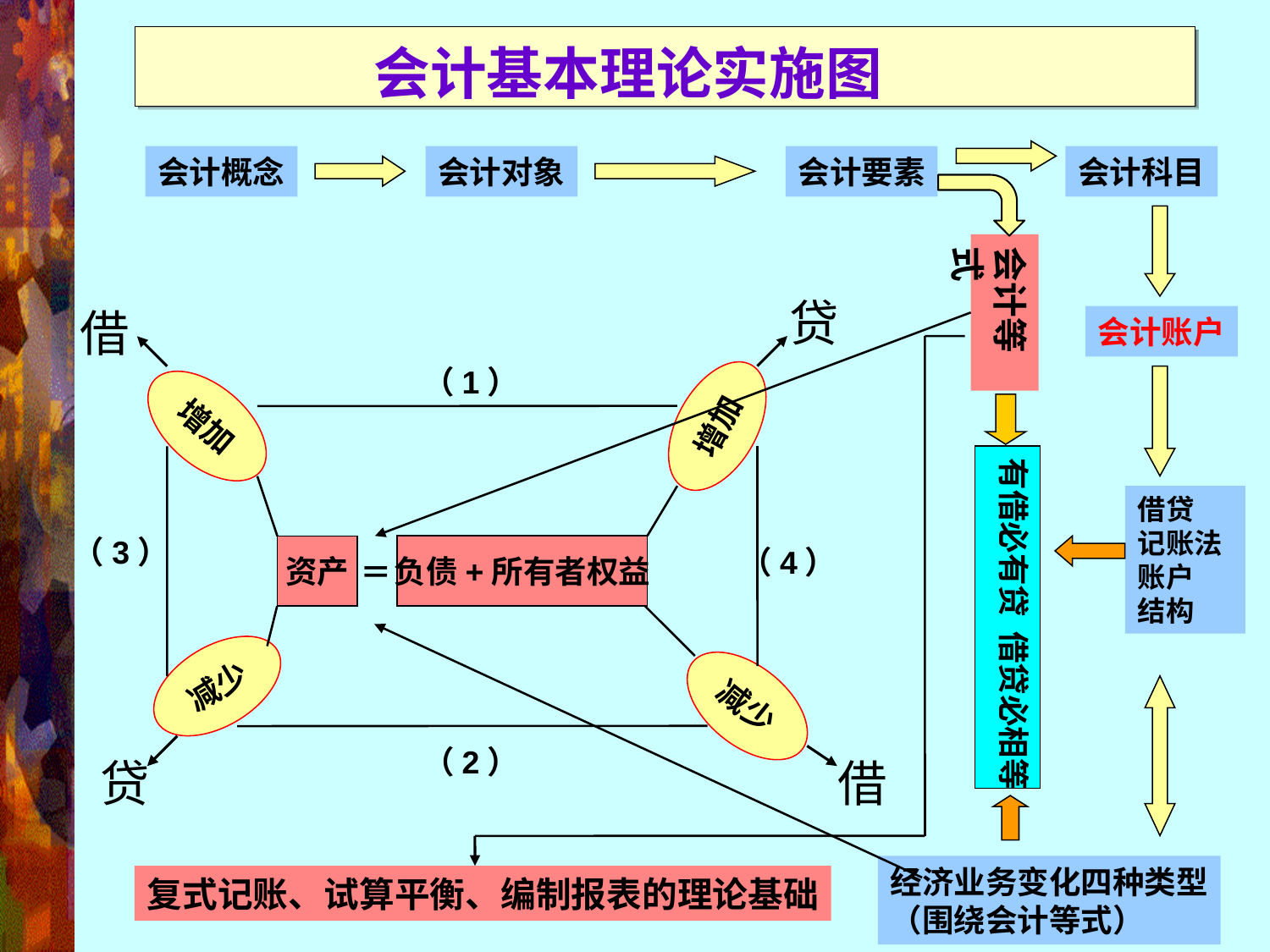

# 会计基本理论实施图

会计概念
会计对象
会计要素
会计科目

会计等式
贷
借
会计账户

（1）

增加
增加

有借必有贷  借贷必相等

借贷
记账法账户
结构
（3）
负债+所有者权益
（4）

资产
＝

减少
减少

（2）

贷

借

经济业务变化四种类型
（围绕会计等式）
复式记账、试算平衡、编制报表的理论基础